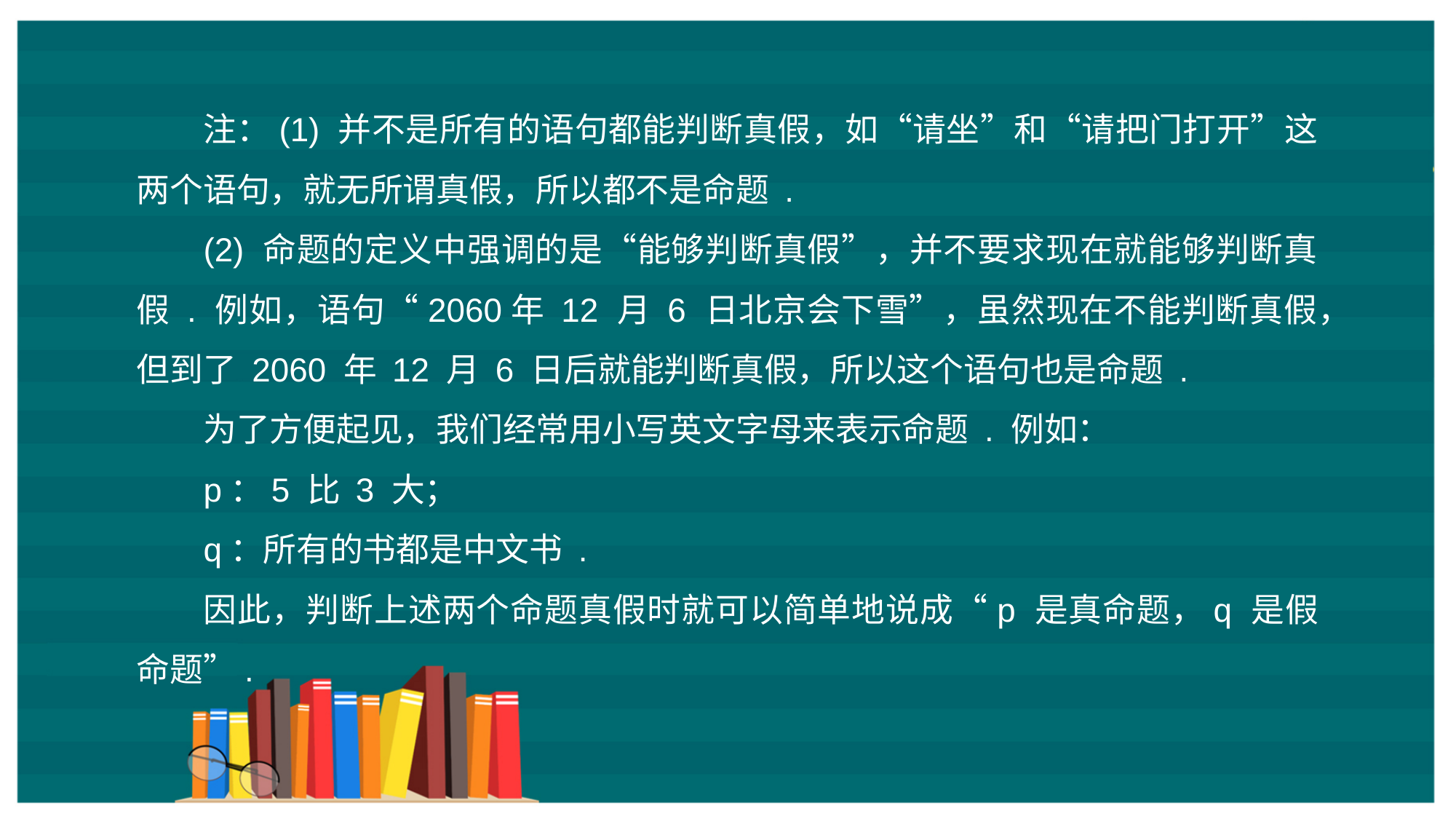

注：(1) 并不是所有的语句都能判断真假，如“请坐”和“请把门打开”这两个语句，就无所谓真假，所以都不是命题 .
(2) 命题的定义中强调的是“能够判断真假”，并不要求现在就能够判断真假 . 例如，语句“2060年 12 月 6 日北京会下雪”，虽然现在不能判断真假，但到了 2060 年 12 月 6 日后就能判断真假，所以这个语句也是命题 .
为了方便起见，我们经常用小写英文字母来表示命题 . 例如：
p：5 比 3 大；
q：所有的书都是中文书 .
因此，判断上述两个命题真假时就可以简单地说成“p 是真命题，q 是假命题”.